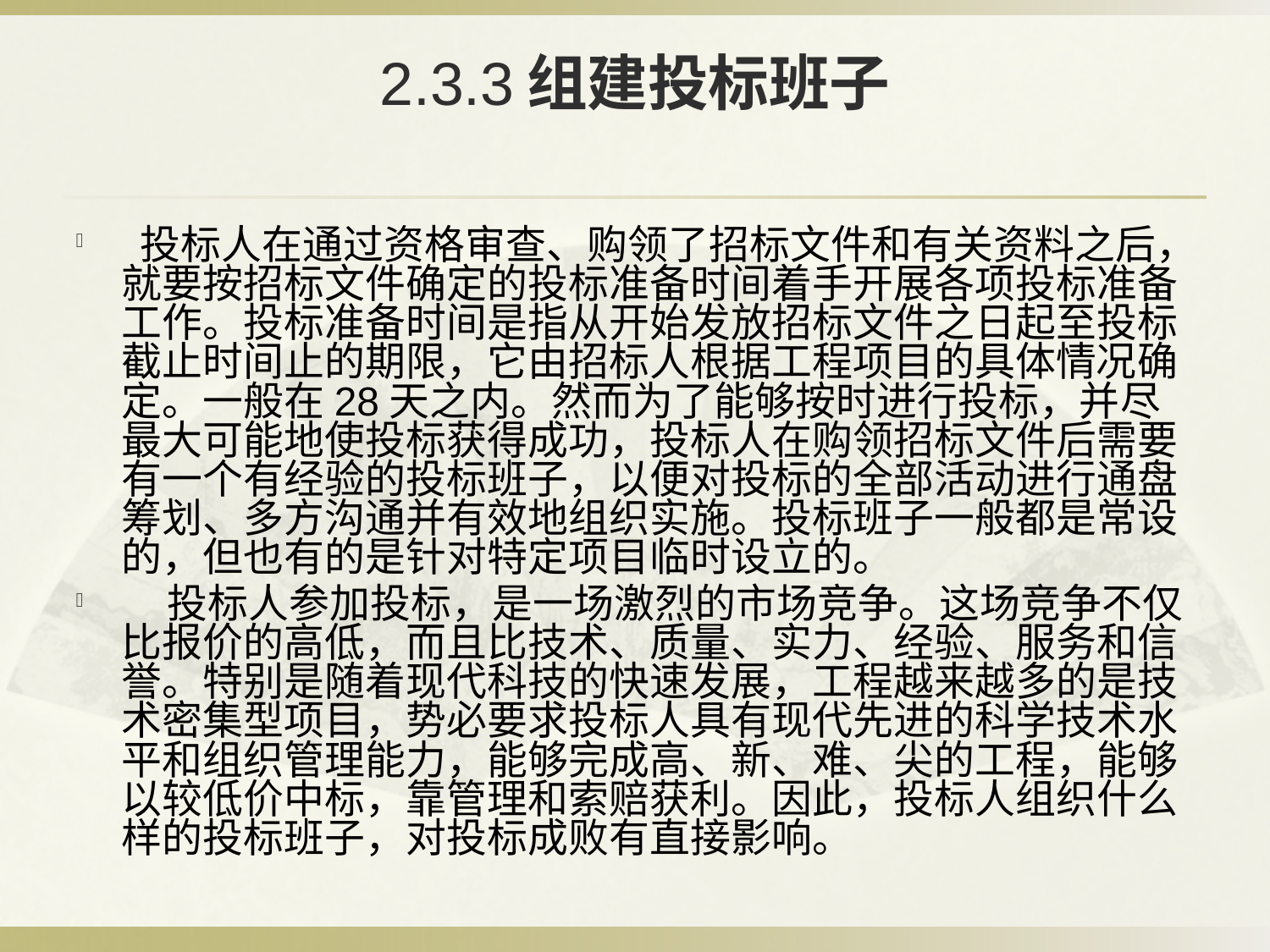

# 2.3.3组建投标班子
 投标人在通过资格审查、购领了招标文件和有关资料之后，就要按招标文件确定的投标准备时间着手开展各项投标准备工作。投标准备时间是指从开始发放招标文件之日起至投标截止时间止的期限，它由招标人根据工程项目的具体情况确定。一般在28天之内。然而为了能够按时进行投标，并尽最大可能地使投标获得成功，投标人在购领招标文件后需要有一个有经验的投标班子，以便对投标的全部活动进行通盘筹划、多方沟通并有效地组织实施。投标班子一般都是常设的，但也有的是针对特定项目临时设立的。
    投标人参加投标，是一场激烈的市场竞争。这场竞争不仅比报价的高低，而且比技术、质量、实力、经验、服务和信誉。特别是随着现代科技的快速发展，工程越来越多的是技术密集型项目，势必要求投标人具有现代先进的科学技术水平和组织管理能力，能够完成高、新、难、尖的工程，能够以较低价中标，靠管理和索赔获利。因此，投标人组织什么样的投标班子，对投标成败有直接影响。